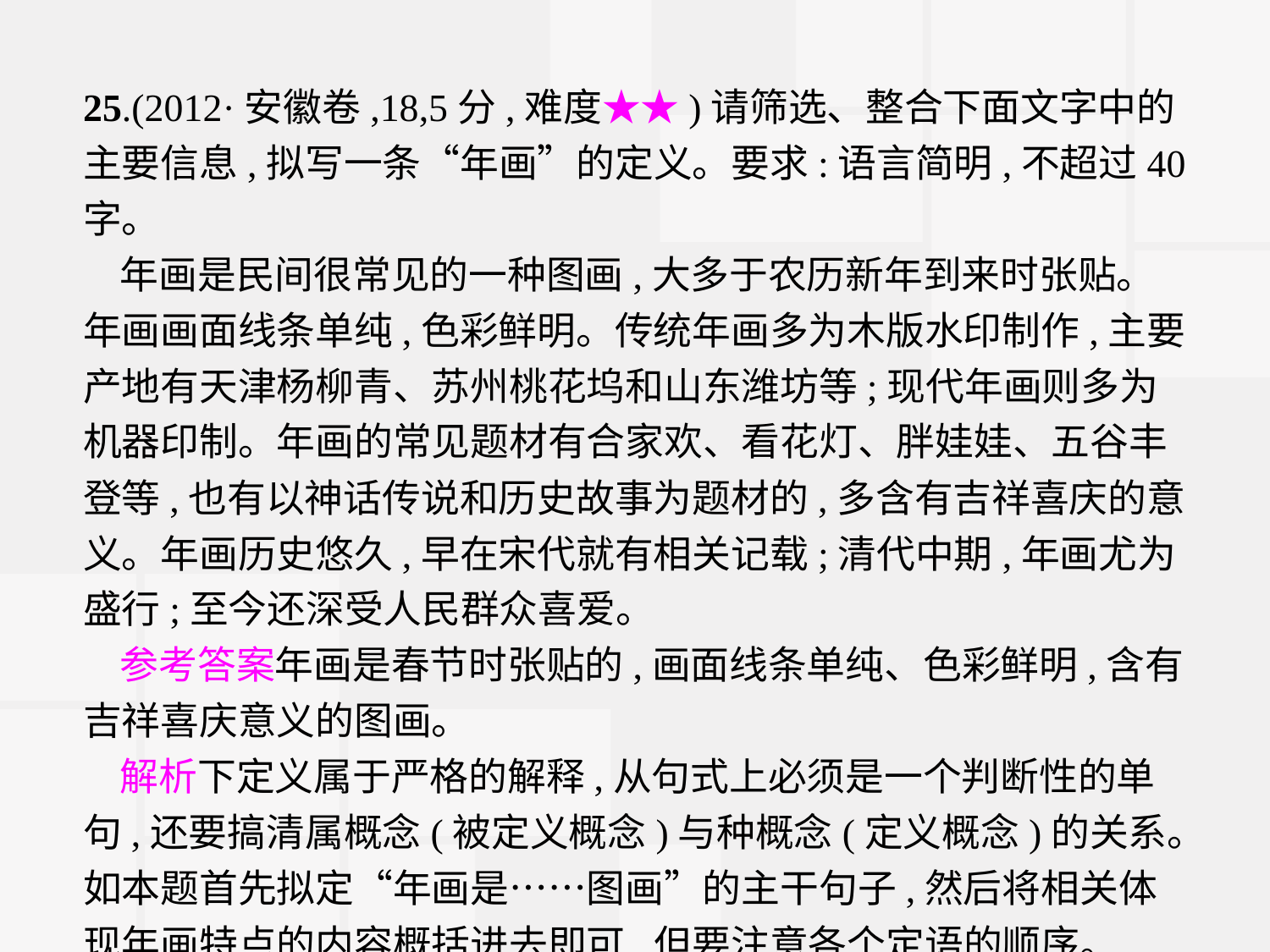

25.(2012·安徽卷,18,5分,难度★★)请筛选、整合下面文字中的主要信息,拟写一条“年画”的定义。要求:语言简明,不超过40字。
年画是民间很常见的一种图画,大多于农历新年到来时张贴。年画画面线条单纯,色彩鲜明。传统年画多为木版水印制作,主要产地有天津杨柳青、苏州桃花坞和山东潍坊等;现代年画则多为机器印制。年画的常见题材有合家欢、看花灯、胖娃娃、五谷丰登等,也有以神话传说和历史故事为题材的,多含有吉祥喜庆的意义。年画历史悠久,早在宋代就有相关记载;清代中期,年画尤为盛行;至今还深受人民群众喜爱。
参考答案年画是春节时张贴的,画面线条单纯、色彩鲜明,含有吉祥喜庆意义的图画。
解析下定义属于严格的解释,从句式上必须是一个判断性的单句,还要搞清属概念(被定义概念)与种概念(定义概念)的关系。如本题首先拟定“年画是……图画”的主干句子,然后将相关体现年画特点的内容概括进去即可,但要注意各个定语的顺序。